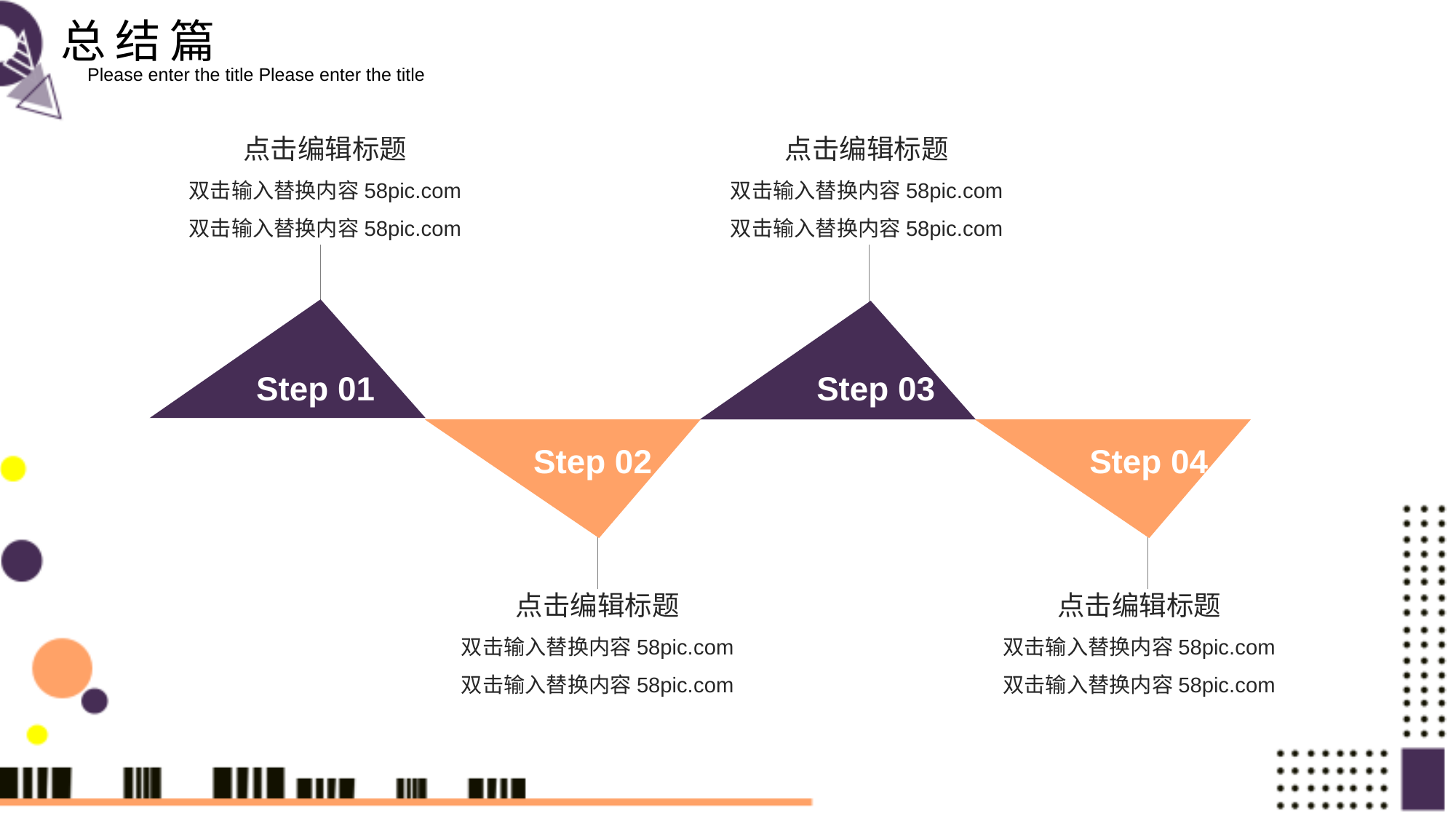

总结篇
Please enter the title Please enter the title
点击编辑标题
点击编辑标题
双击输入替换内容58pic.com
双击输入替换内容58pic.com
双击输入替换内容58pic.com
双击输入替换内容58pic.com

Step 01
Step 03

Step 02
Step 04
点击编辑标题
点击编辑标题
双击输入替换内容58pic.com
双击输入替换内容58pic.com
双击输入替换内容58pic.com
双击输入替换内容58pic.com